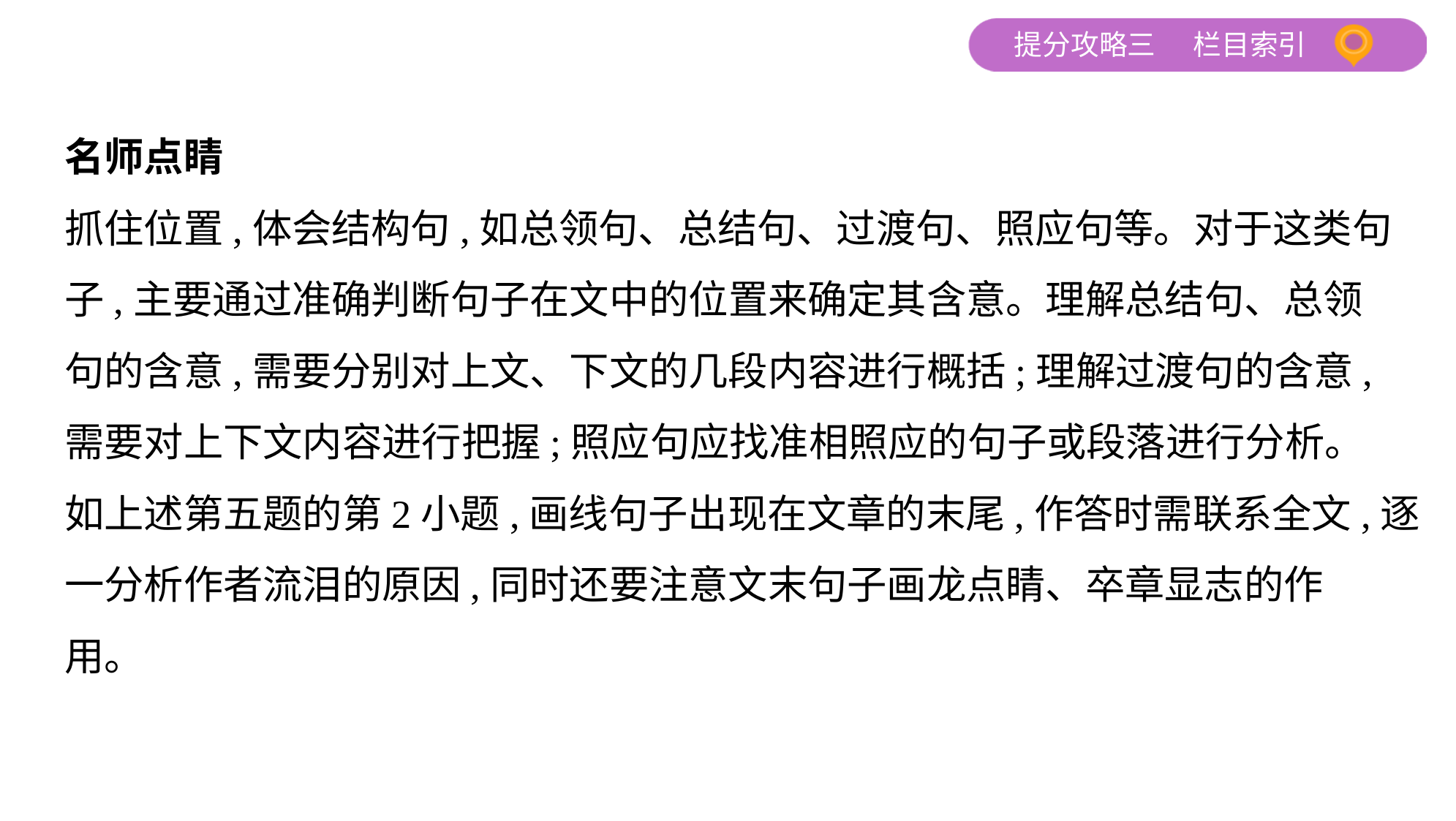

名师点睛
抓住位置,体会结构句,如总领句、总结句、过渡句、照应句等。对于这类句
子,主要通过准确判断句子在文中的位置来确定其含意。理解总结句、总领
句的含意,需要分别对上文、下文的几段内容进行概括;理解过渡句的含意,
需要对上下文内容进行把握;照应句应找准相照应的句子或段落进行分析。
如上述第五题的第2小题,画线句子出现在文章的末尾,作答时需联系全文,逐
一分析作者流泪的原因,同时还要注意文末句子画龙点睛、卒章显志的作
用。